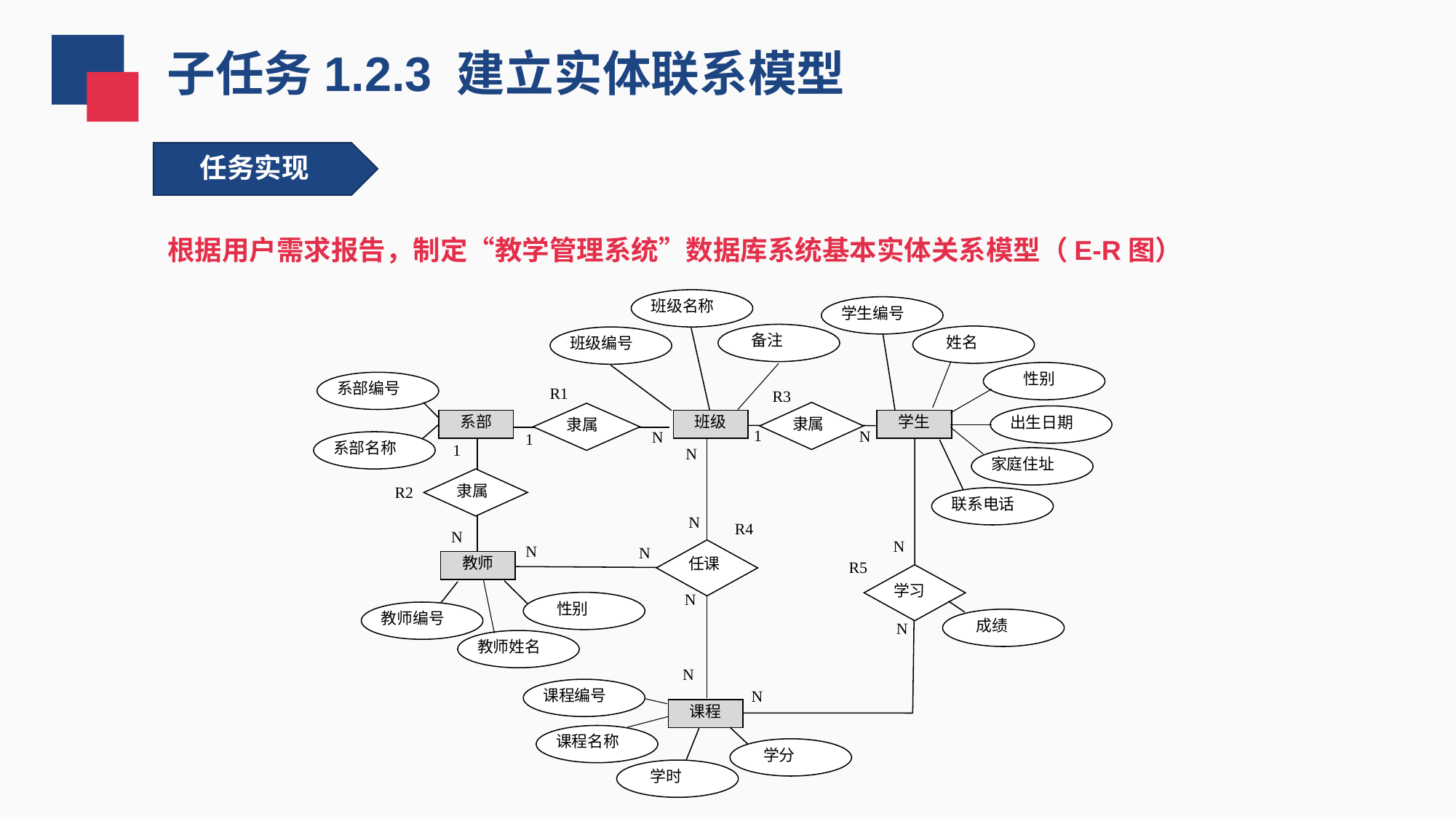

子任务1.2.3 建立实体联系模型

 任务实现
根据用户需求报告，制定“教学管理系统”数据库系统基本实体关系模型（E-R图）
班级名称
班级编号
备注
班级

学生编号
姓名
性别
系部编号
系部

系部名称
R1

R3

隶属
隶属
出生日期
学生

N

N

1

1

N

家庭住址
隶属
R2

联系电话
N

R4

N

N

N

任课
N

教师

R5

学习
N

性别
教师编号
成绩
N

教师姓名
N

课程编号
N

课程

课程名称

学分
学时
1